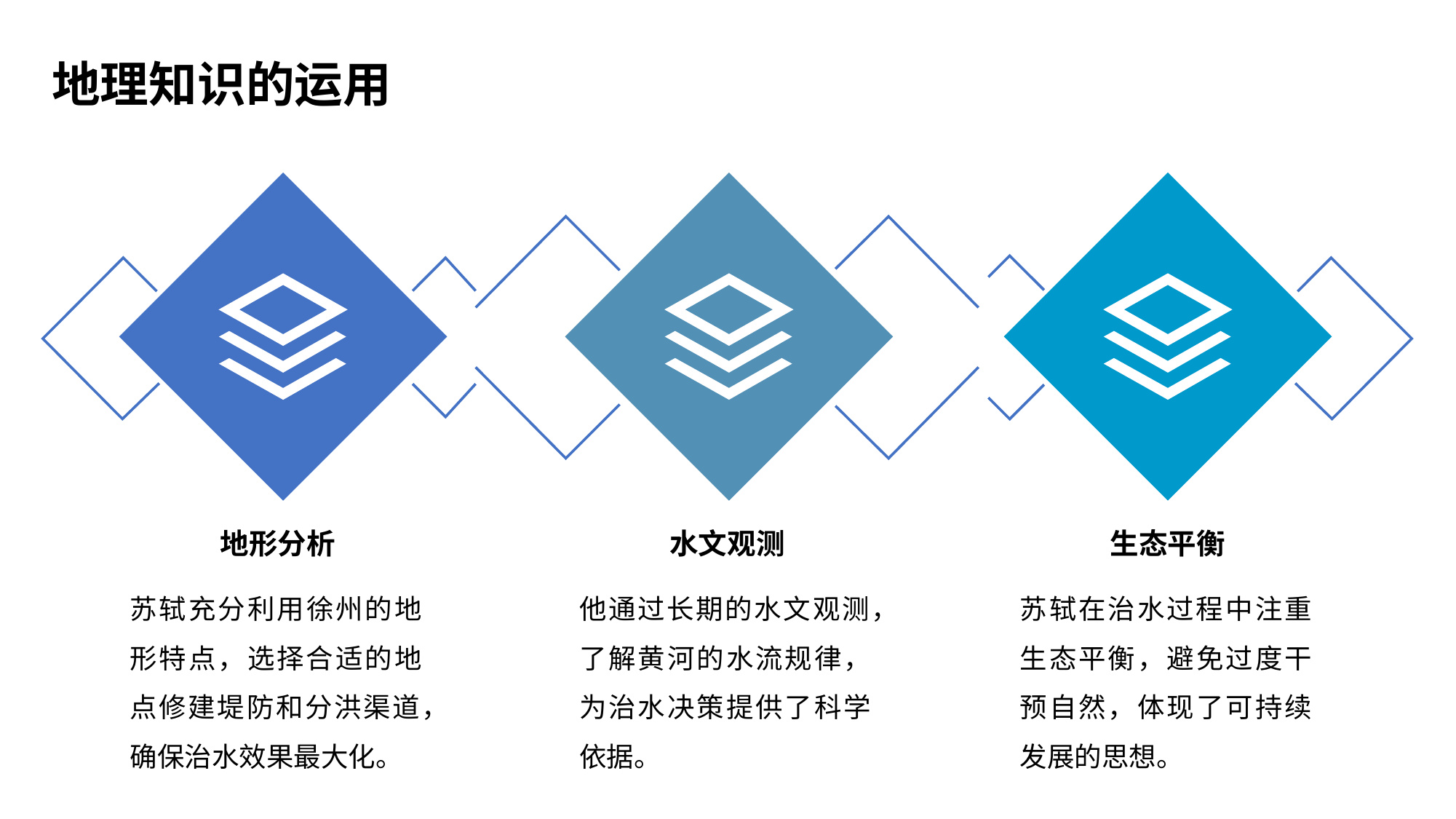

地理知识的运用

地形分析
水文观测
生态平衡
苏轼充分利用徐州的地形特点，选择合适的地点修建堤防和分洪渠道，确保治水效果最大化。
他通过长期的水文观测，了解黄河的水流规律，为治水决策提供了科学依据。
苏轼在治水过程中注重生态平衡，避免过度干预自然，体现了可持续发展的思想。